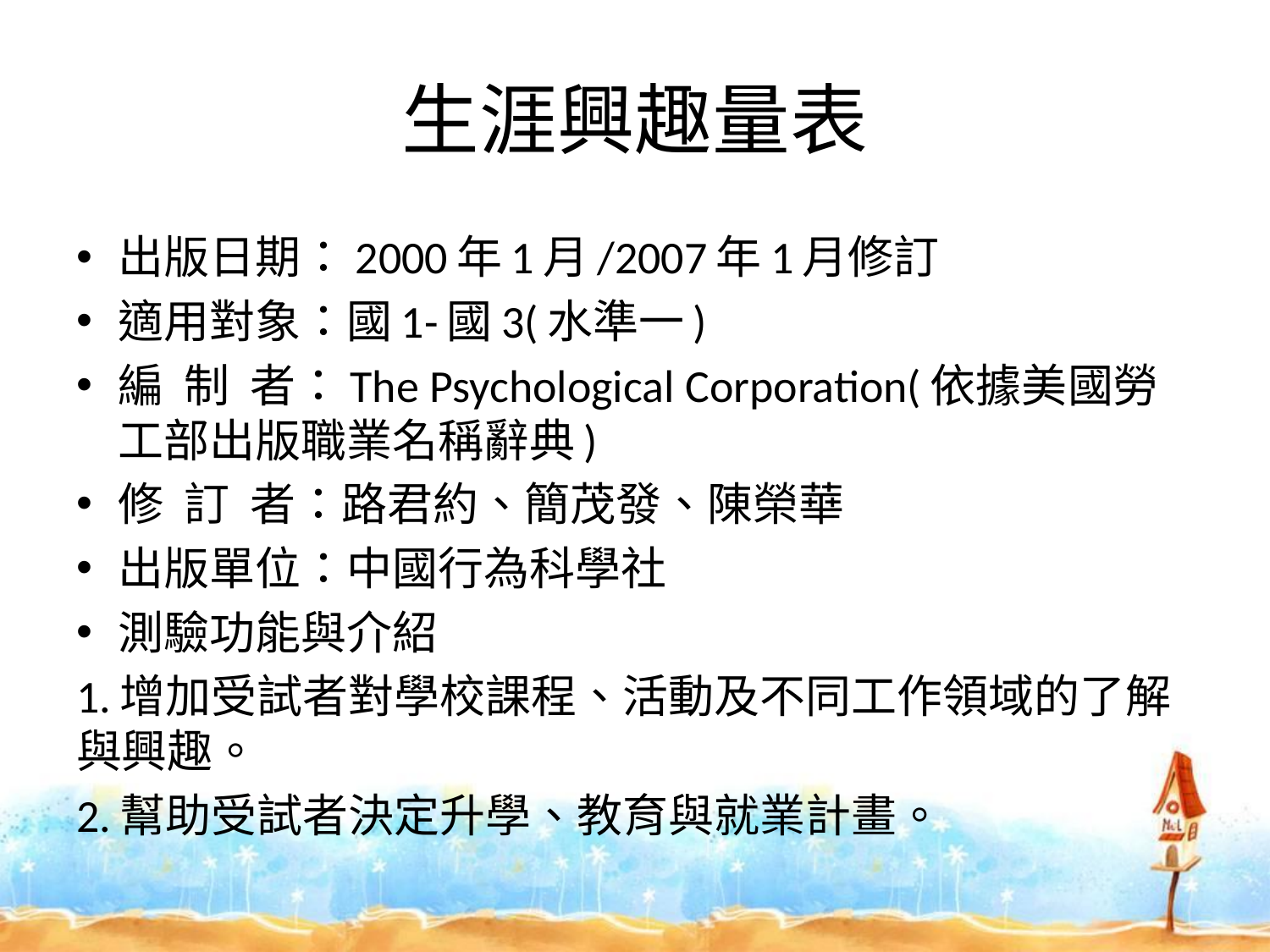

# 生涯興趣量表
出版日期：2000年1月/2007年1月修訂
適用對象：國1-國3(水準一)
編  制  者：The Psychological Corporation(依據美國勞工部出版職業名稱辭典)
修  訂  者：路君約、簡茂發、陳榮華
出版單位：中國行為科學社
測驗功能與介紹
1.增加受試者對學校課程、活動及不同工作領域的了解與興趣。
2.幫助受試者決定升學、教育與就業計畫。